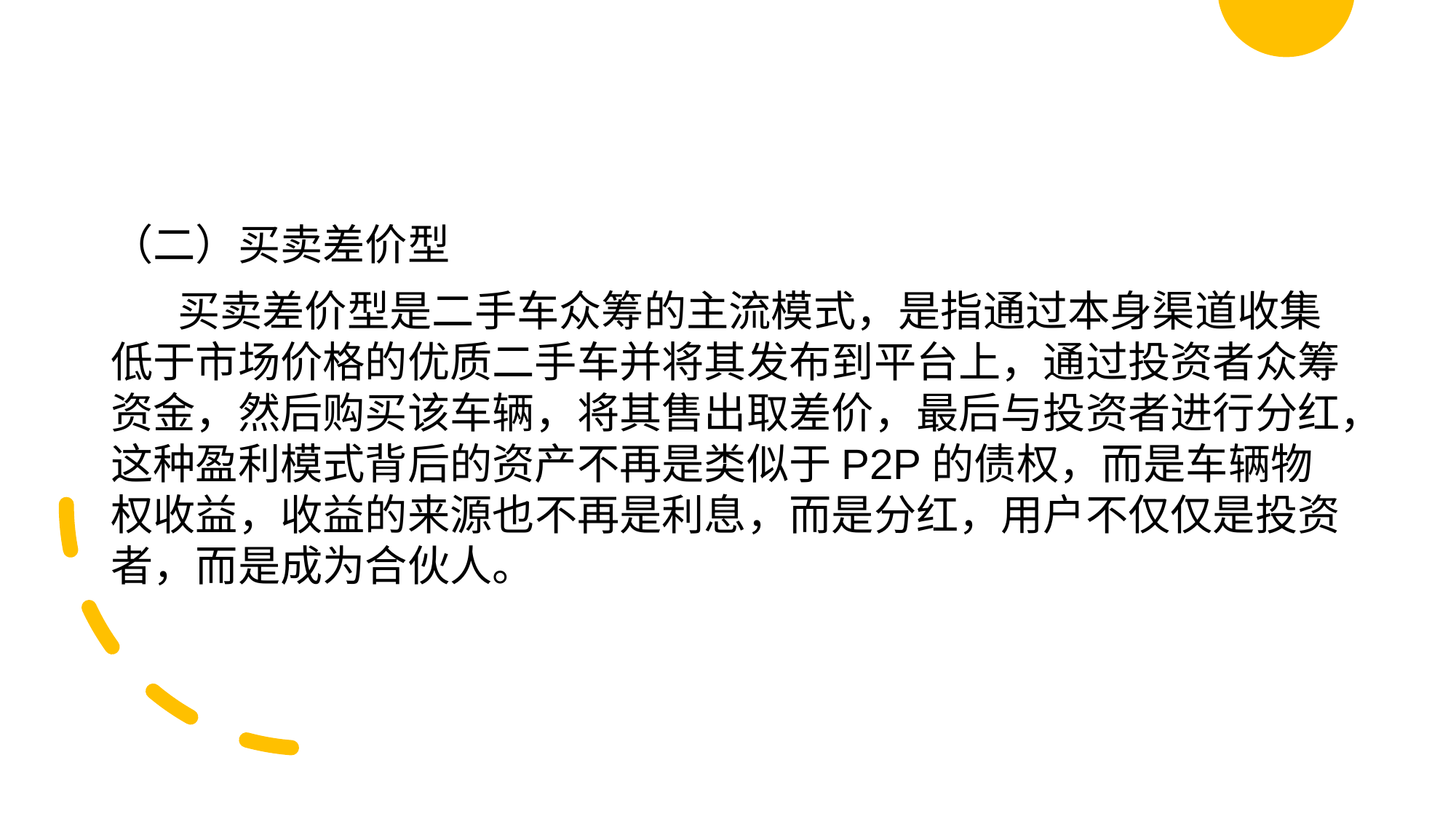

#
（二）买卖差价型
      买卖差价型是二手车众筹的主流模式，是指通过本身渠道收集低于市场价格的优质二手车并将其发布到平台上，通过投资者众筹资金，然后购买该车辆，将其售出取差价，最后与投资者进行分红，这种盈利模式背后的资产不再是类似于P2P的债权，而是车辆物权收益，收益的来源也不再是利息，而是分红，用户不仅仅是投资者，而是成为合伙人。